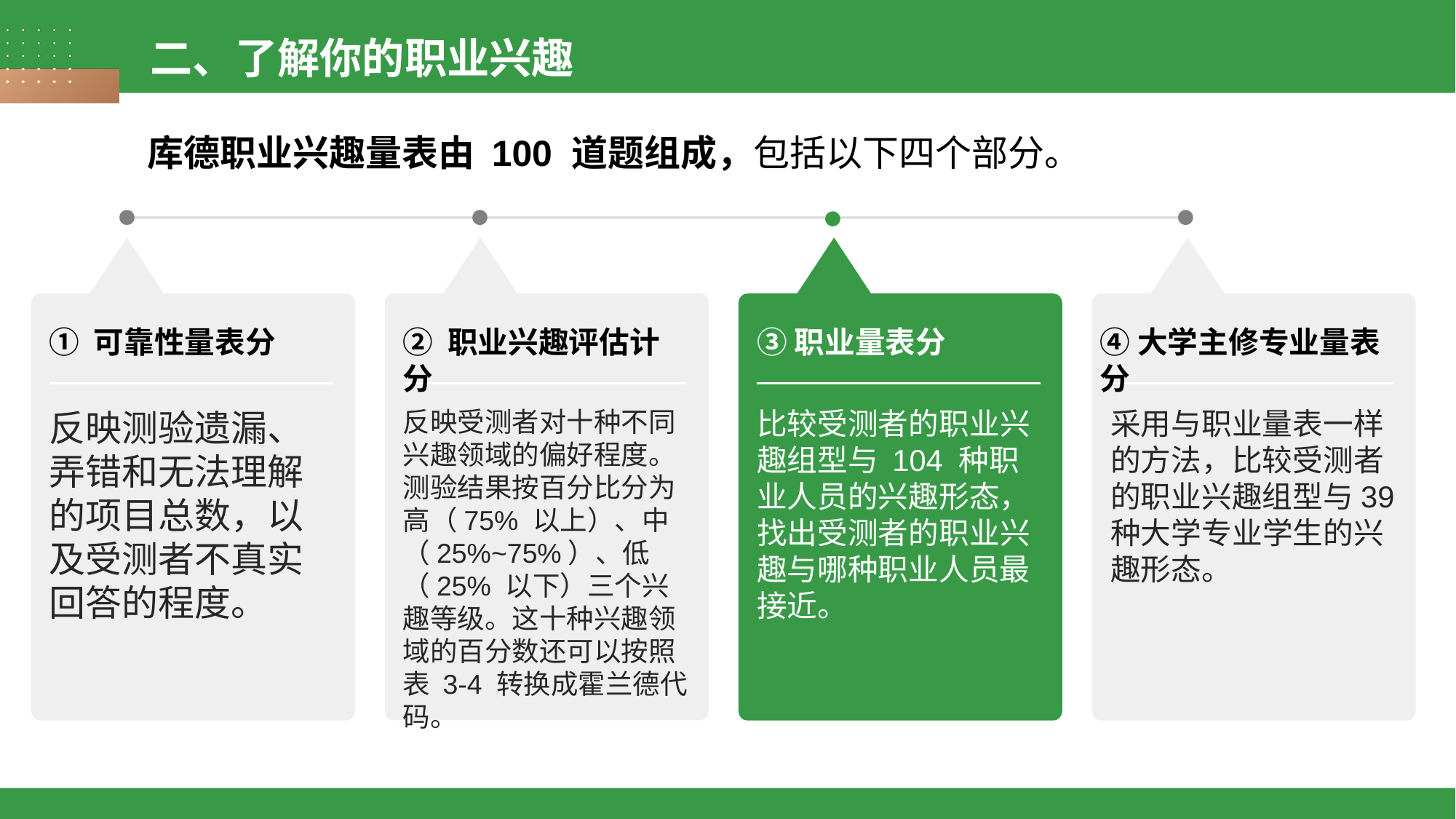

二、了解你的职业兴趣
库德职业兴趣量表由 100 道题组成，包括以下四个部分。

① 可靠性量表分
② 职业兴趣评估计分
③职业量表分
④大学主修专业量表分
反映测验遗漏、弄错和无法理解的项目总数，以及受测者不真实回答的程度。
反映受测者对十种不同兴趣领域的偏好程度。测验结果按百分比分为高（75% 以上）、中（25%~75%）、低（25% 以下）三个兴趣等级。这十种兴趣领域的百分数还可以按照表 3-4 转换成霍兰德代码。
比较受测者的职业兴趣组型与 104 种职业人员的兴趣形态，找出受测者的职业兴趣与哪种职业人员最接近。
采用与职业量表一样的方法，比较受测者的职业兴趣组型与39 种大学专业学生的兴趣形态。